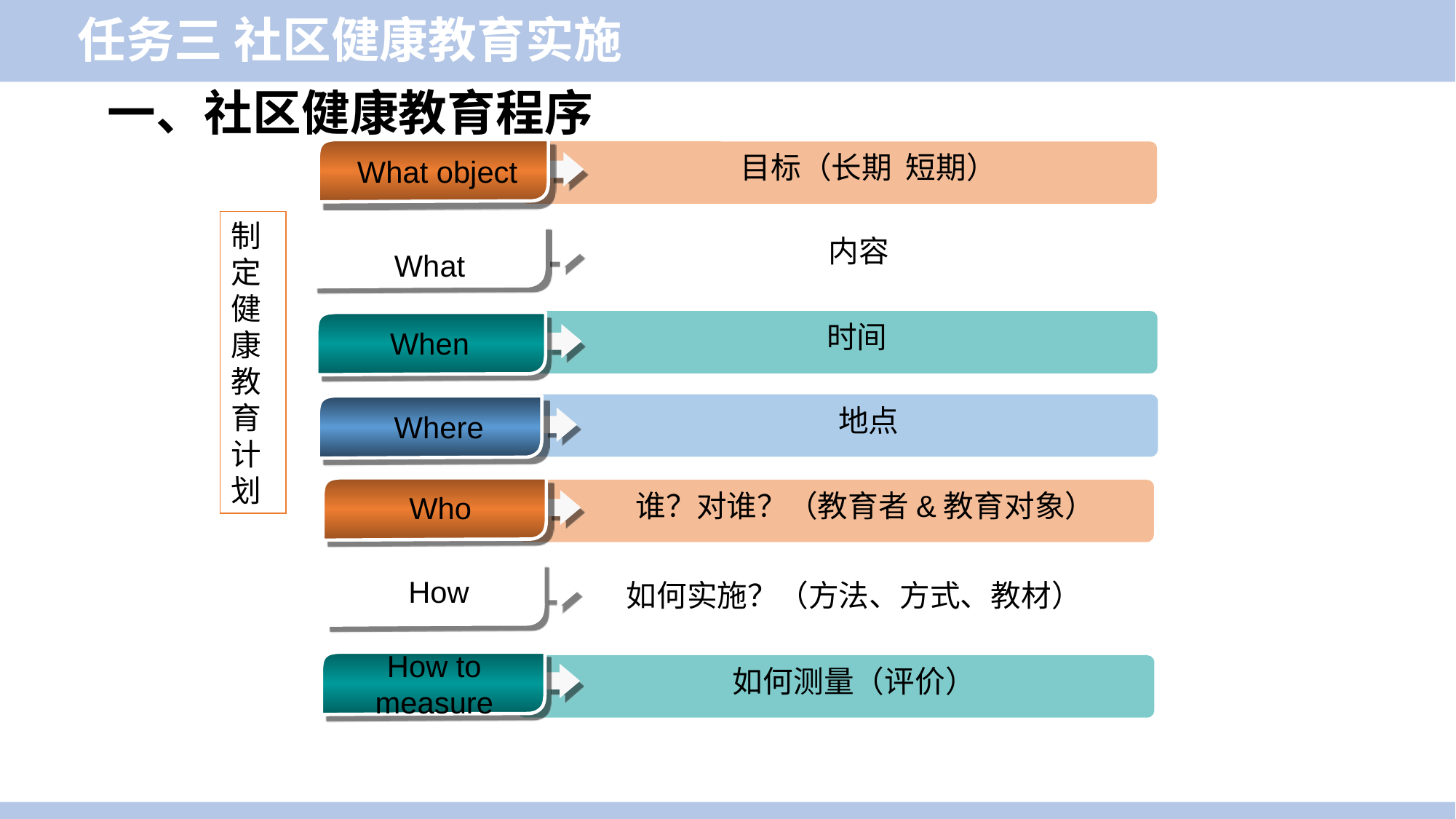

任务三 社区健康教育实施
一、社区健康教育程序

目标（长期  短期）
What object
制定健康教育计划

内容
What

时间
When

地点
Where

谁？对谁？（教育者&教育对象）
Who

How
如何实施？（方法、方式、教材）
How to measure

如何测量（评价）